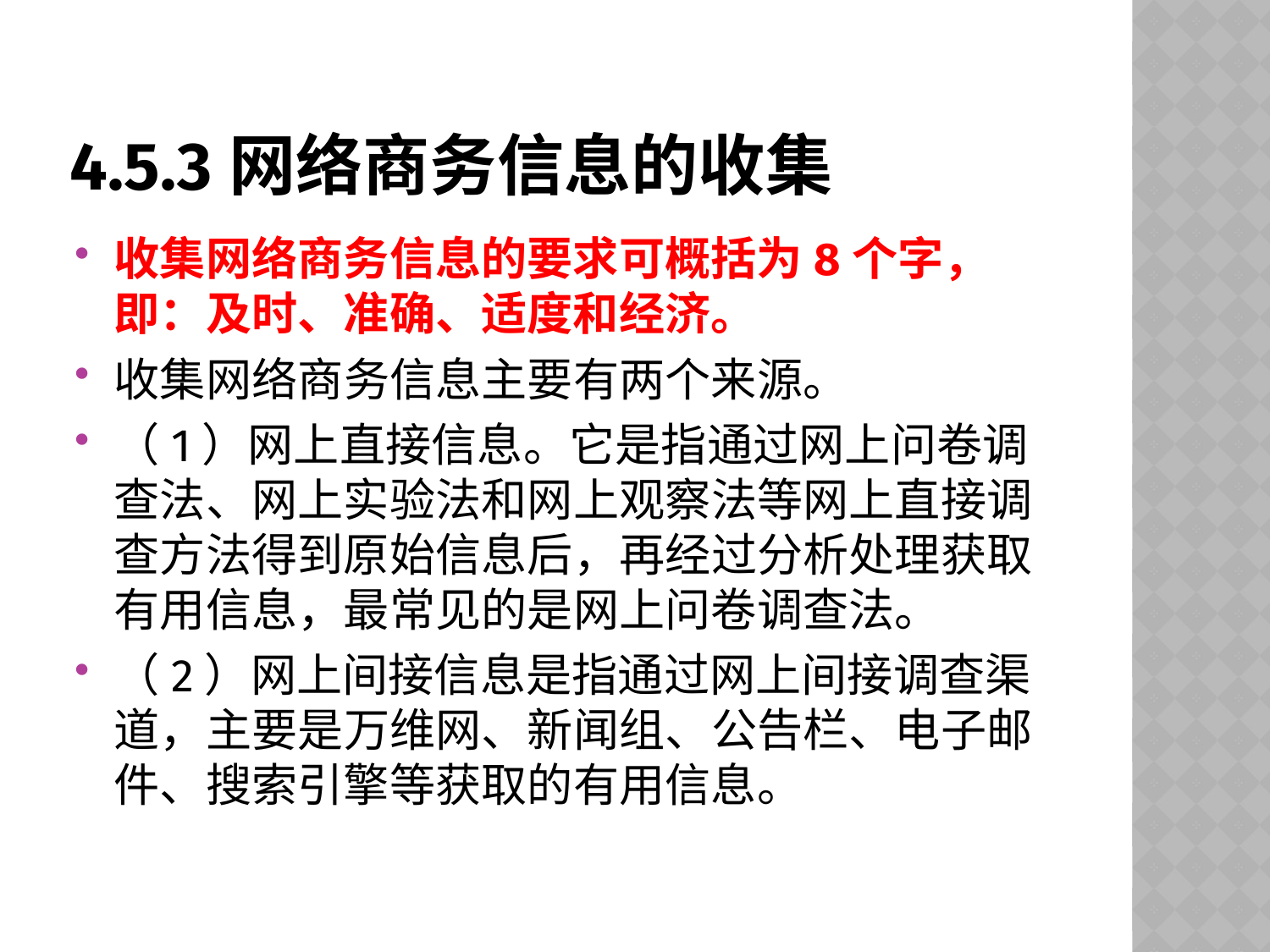

# 4.5.3网络商务信息的收集
收集网络商务信息的要求可概括为8个字，即：及时、准确、适度和经济。
收集网络商务信息主要有两个来源。
（1）网上直接信息。它是指通过网上问卷调查法、网上实验法和网上观察法等网上直接调查方法得到原始信息后，再经过分析处理获取有用信息，最常见的是网上问卷调查法。
（2）网上间接信息是指通过网上间接调查渠道，主要是万维网、新闻组、公告栏、电子邮件、搜索引擎等获取的有用信息。